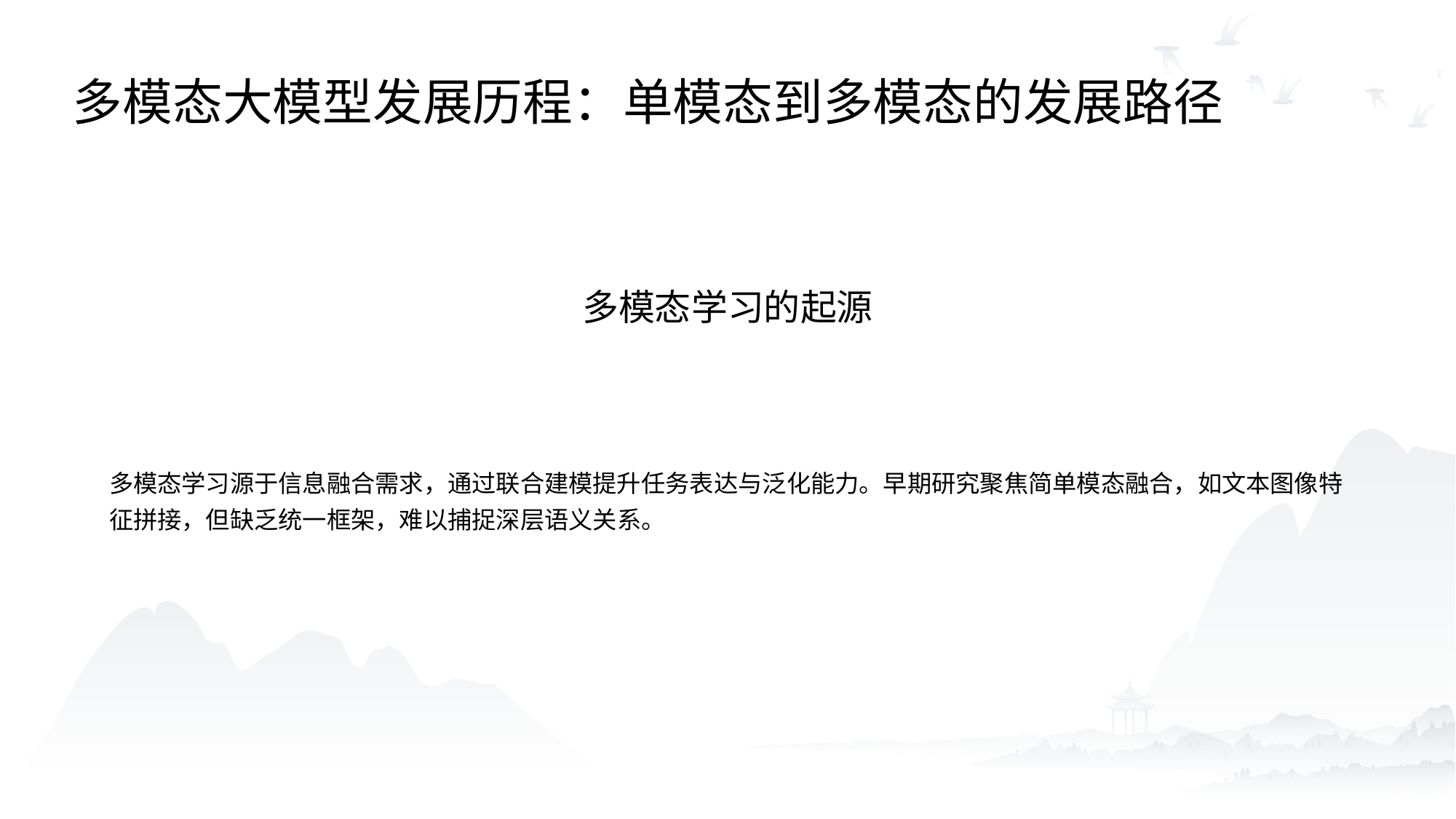

多模态大模型发展历程：单模态到多模态的发展路径
多模态学习的起源

多模态学习源于信息融合需求，通过联合建模提升任务表达与泛化能力。早期研究聚焦简单模态融合，如文本图像特征拼接，但缺乏统一框架，难以捕捉深层语义关系。